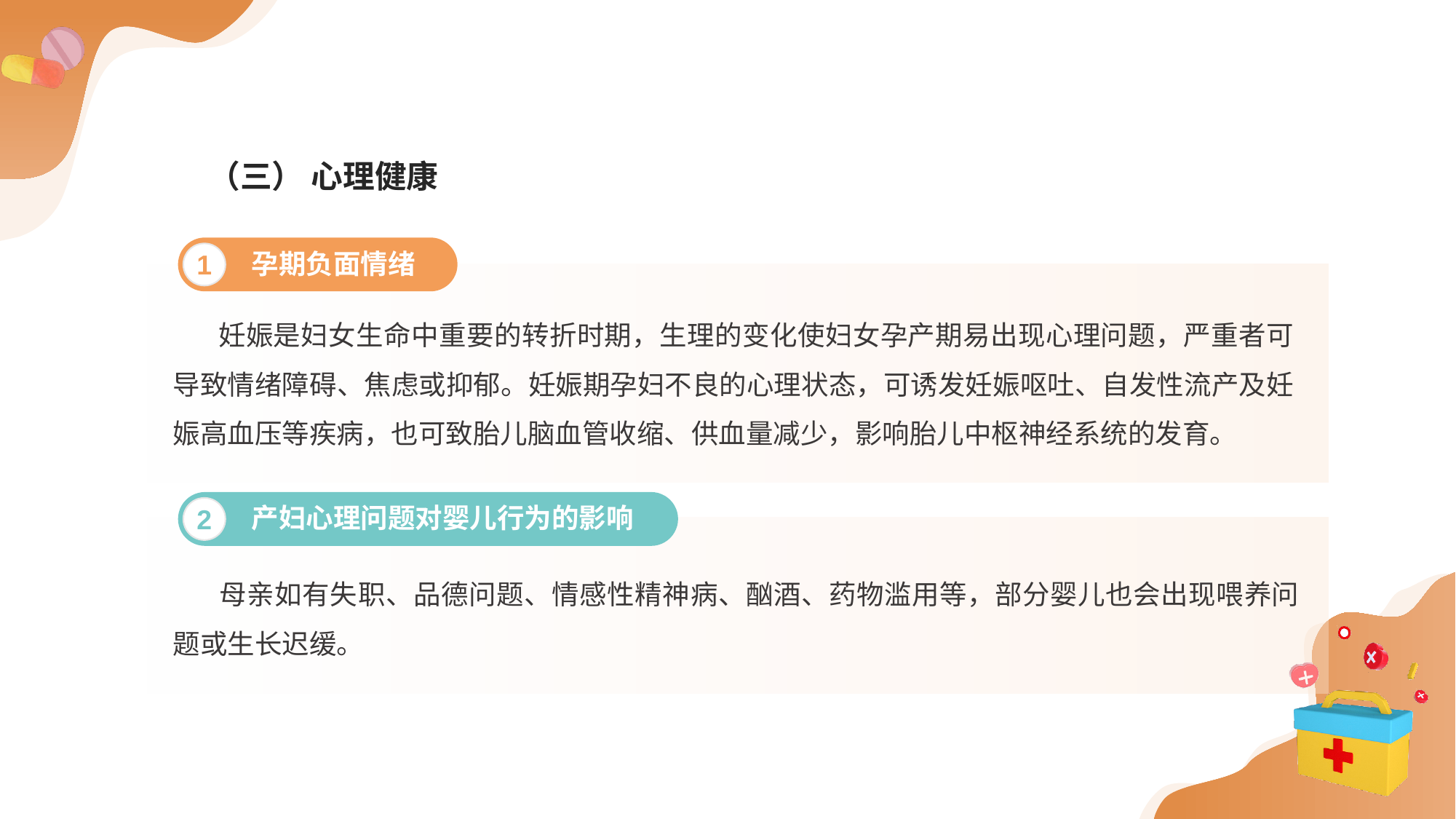

（三） 心理健康

孕期负面情绪

1

      妊娠是妇女生命中重要的转折时期，生理的变化使妇女孕产期易出现心理问题，严重者可导致情绪障碍、焦虑或抑郁。妊娠期孕妇不良的心理状态，可诱发妊娠呕吐、自发性流产及妊娠高血压等疾病，也可致胎儿脑血管收缩、供血量减少，影响胎儿中枢神经系统的发育。

产妇心理问题对婴儿行为的影响

2

      母亲如有失职、品德问题、情感性精神病、酗酒、药物滥用等，部分婴儿也会出现喂养问题或生长迟缓。